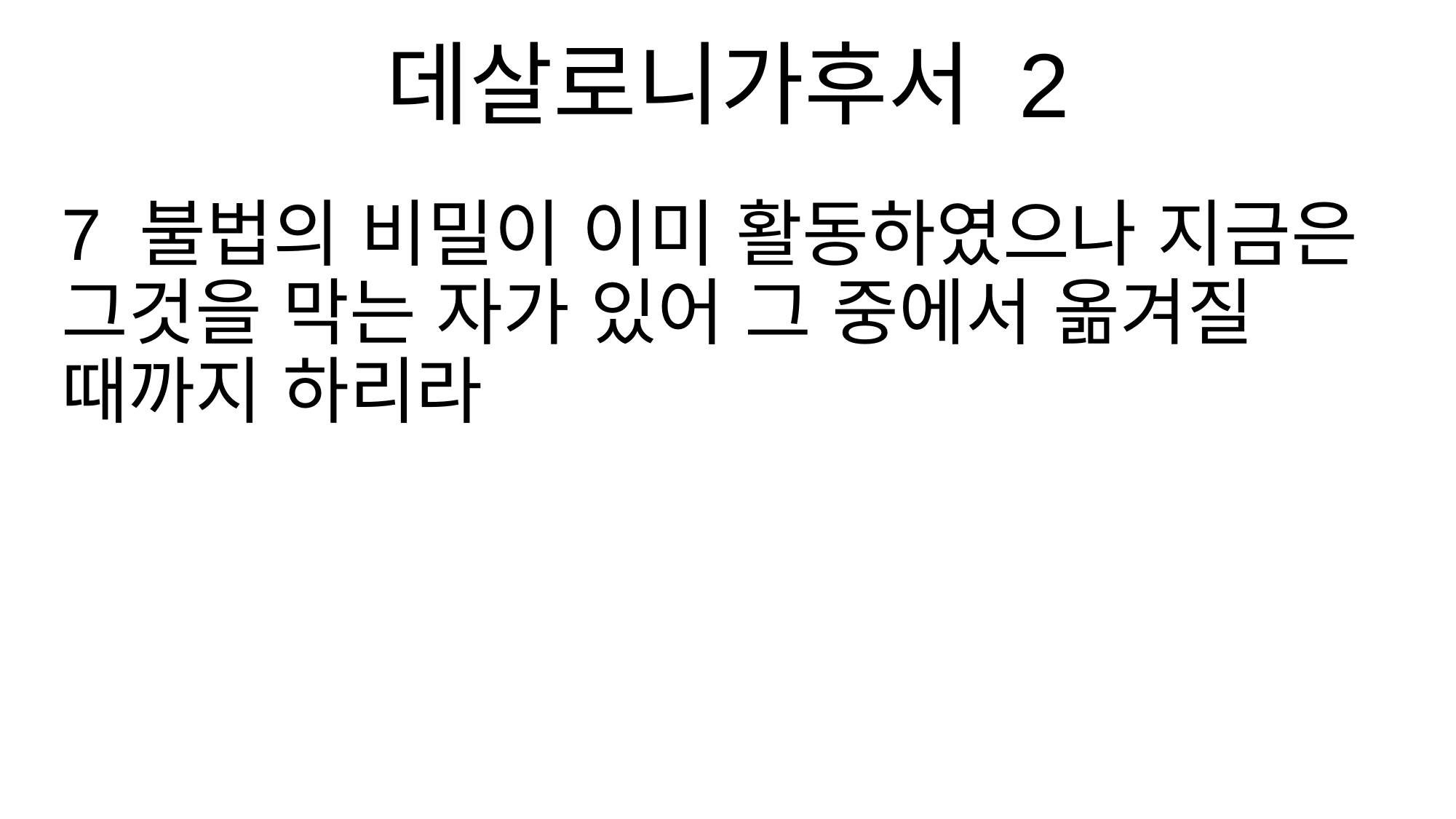

데살로니가후서 2
7 불법의 비밀이 이미 활동하였으나 지금은 그것을 막는 자가 있어 그 중에서 옮겨질 때까지 하리라